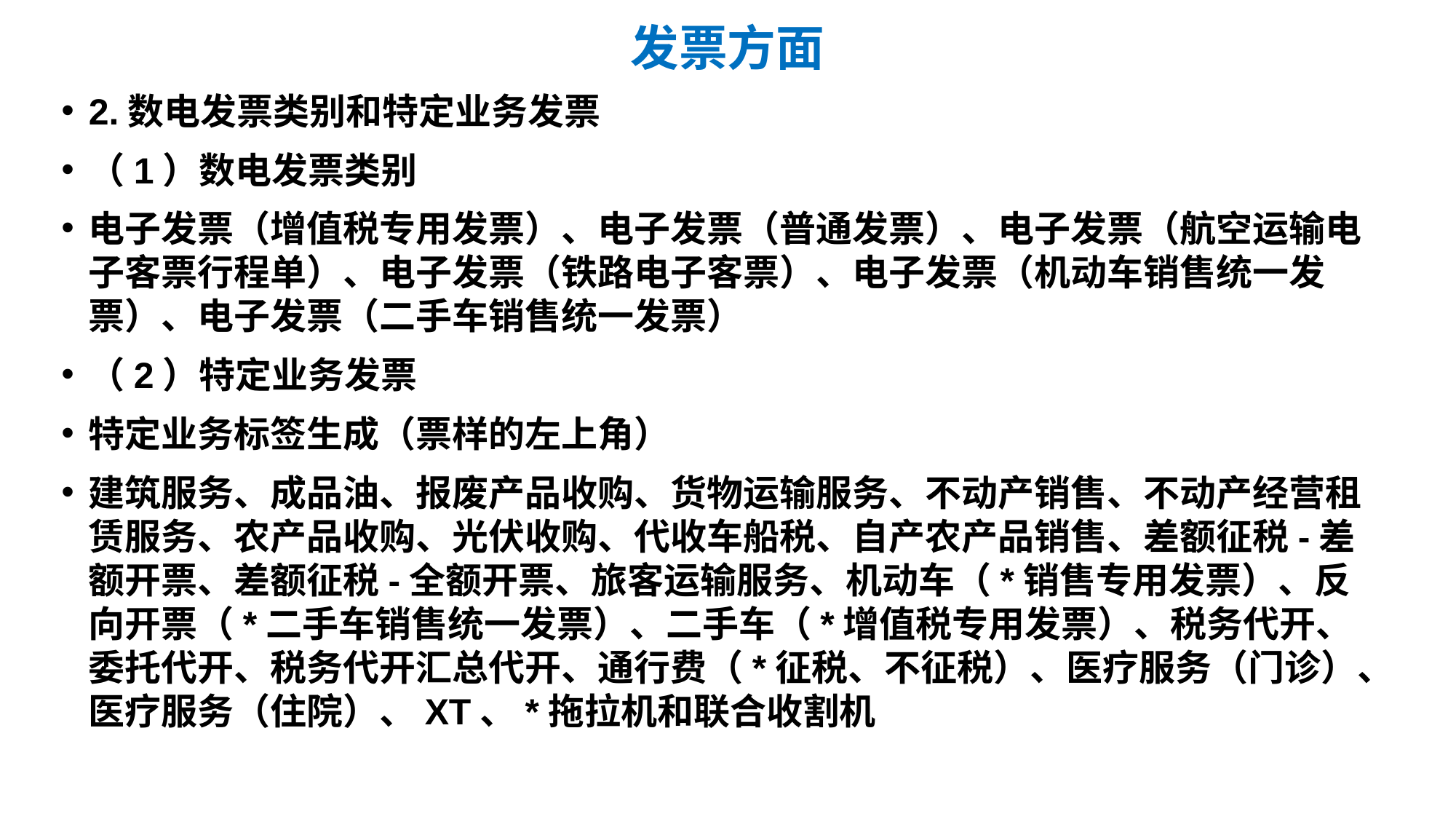

# 发票方面
2.数电发票类别和特定业务发票
（1）数电发票类别
电子发票（增值税专用发票）、电子发票（普通发票）、电子发票（航空运输电子客票行程单）、电子发票（铁路电子客票）、电子发票（机动车销售统一发票）、电子发票（二手车销售统一发票）
（2）特定业务发票
特定业务标签生成（票样的左上角）
建筑服务、成品油、报废产品收购、货物运输服务、不动产销售、不动产经营租赁服务、农产品收购、光伏收购、代收车船税、自产农产品销售、差额征税-差额开票、差额征税-全额开票、旅客运输服务、机动车（*销售专用发票）、反向开票（*二手车销售统一发票）、二手车（*增值税专用发票）、税务代开、委托代开、税务代开汇总代开、通行费（*征税、不征税）、医疗服务（门诊）、医疗服务（住院）、XT、*拖拉机和联合收割机